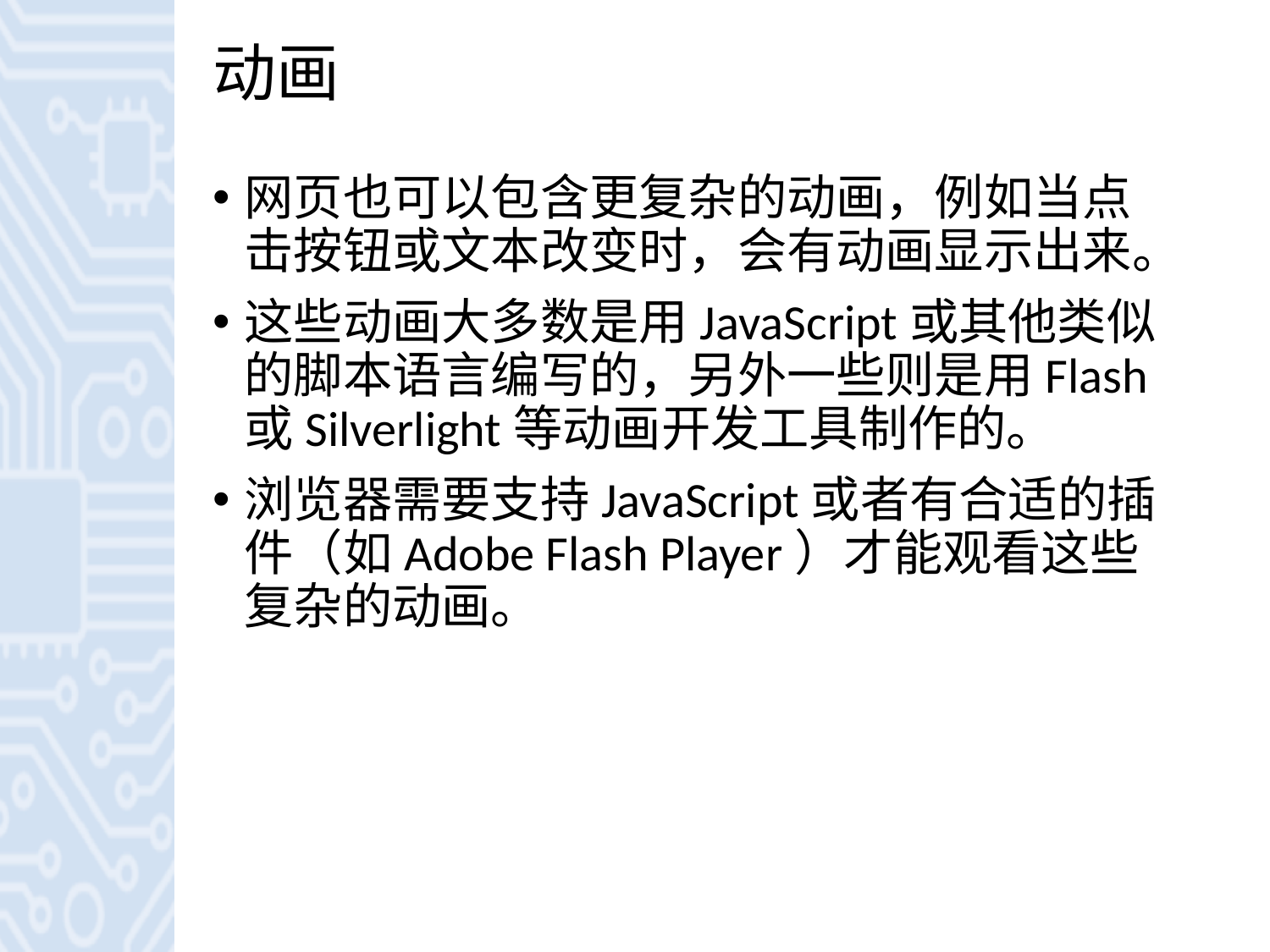

# 动画
网页也可以包含更复杂的动画，例如当点击按钮或文本改变时，会有动画显示出来。
这些动画大多数是用JavaScript或其他类似的脚本语言编写的，另外一些则是用Flash或Silverlight等动画开发工具制作的。
浏览器需要支持JavaScript或者有合适的插件（如Adobe Flash Player）才能观看这些复杂的动画。